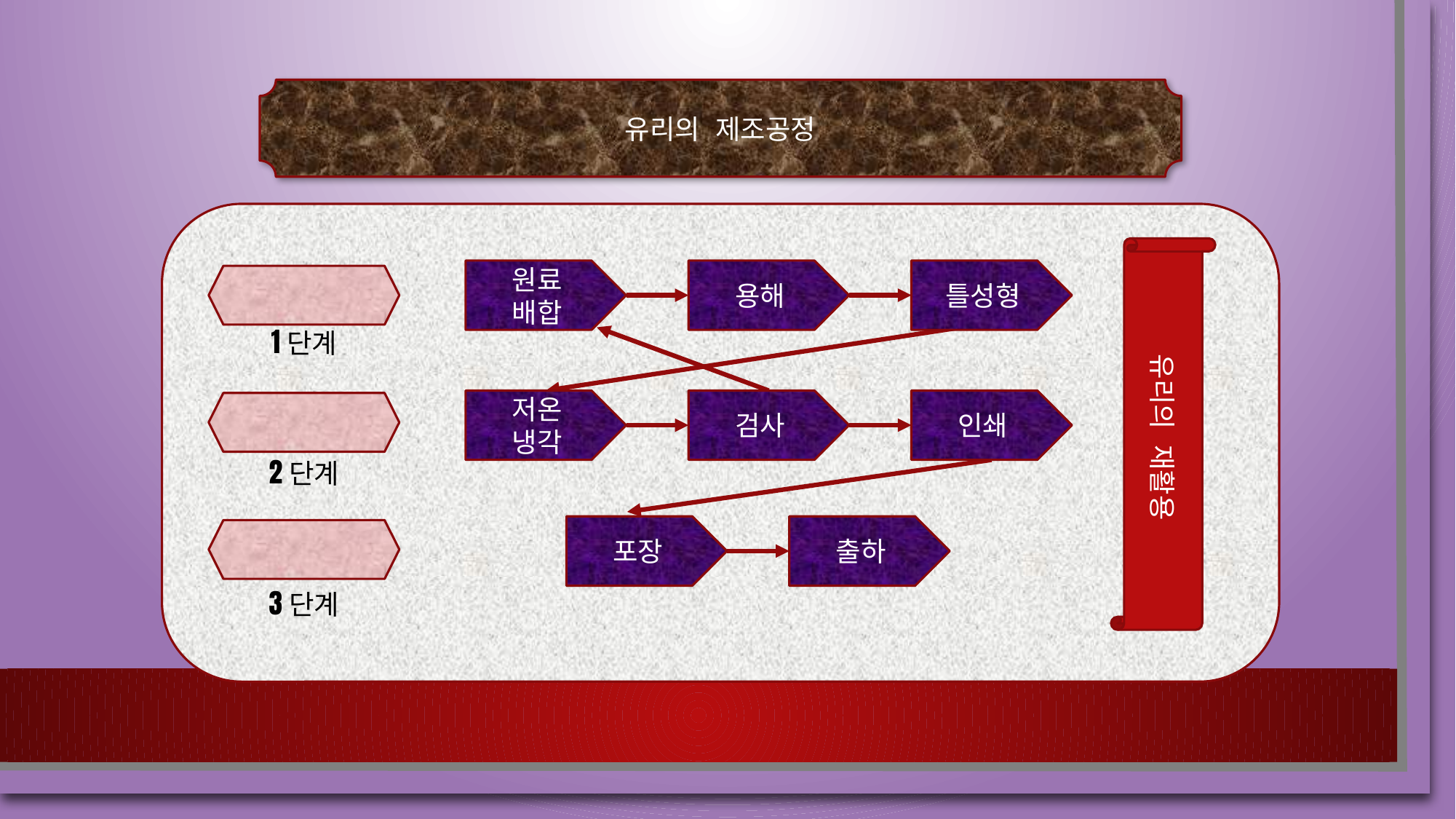

유리의  제조공정

유리의  재활용
원료
배합
용해
틀성형

1단계
저온
냉각
검사
인쇄

2단계
포장
출하

3단계
4